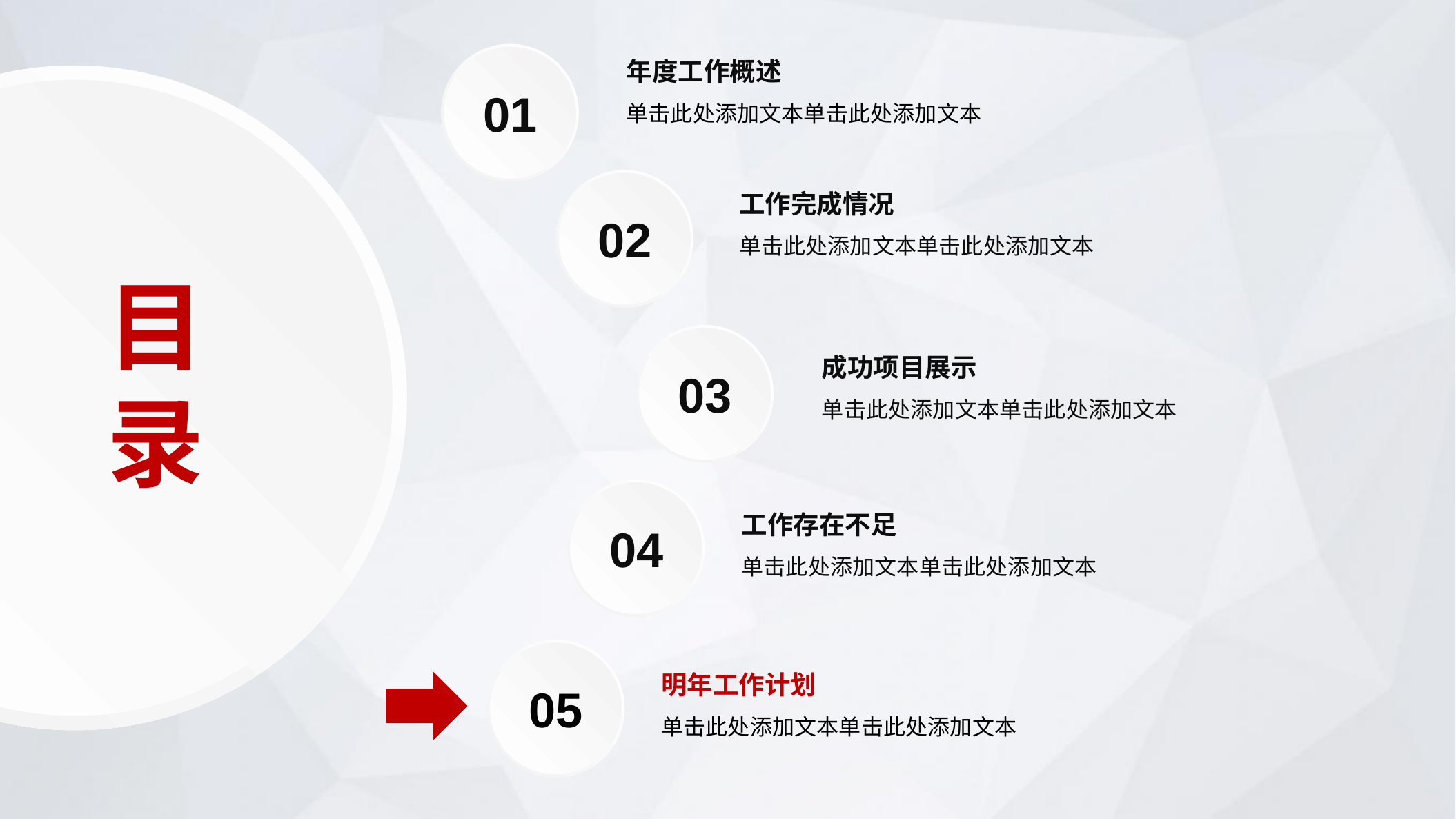

01
年度工作概述
单击此处添加文本单击此处添加文本

目
录

02
工作完成情况
单击此处添加文本单击此处添加文本

03
成功项目展示
单击此处添加文本单击此处添加文本

04
工作存在不足
单击此处添加文本单击此处添加文本

05
明年工作计划
单击此处添加文本单击此处添加文本